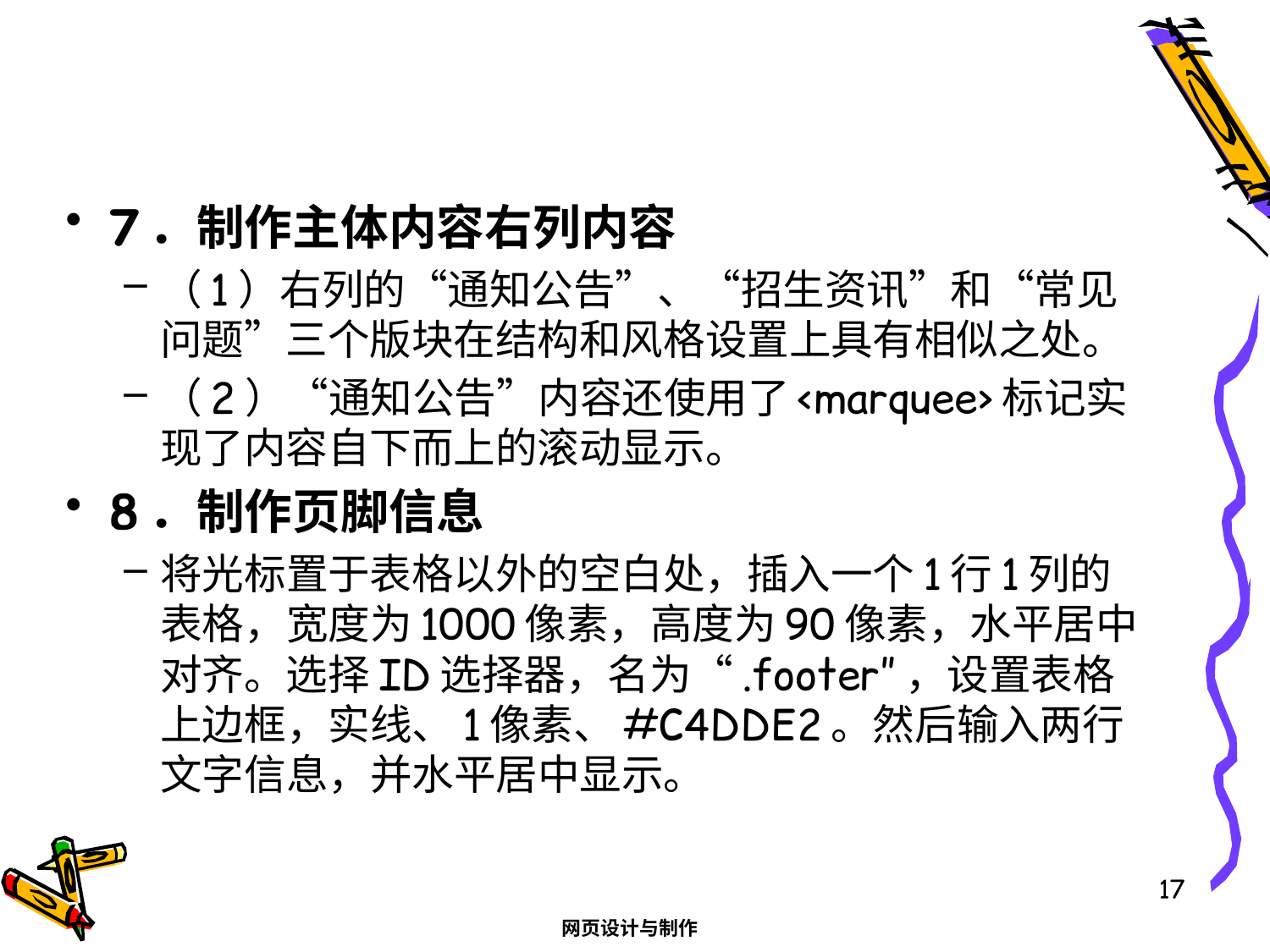

#
7．制作主体内容右列内容
（1）右列的“通知公告”、“招生资讯”和“常见问题”三个版块在结构和风格设置上具有相似之处。
（2）“通知公告”内容还使用了<marquee>标记实现了内容自下而上的滚动显示。
8．制作页脚信息
将光标置于表格以外的空白处，插入一个1行1列的表格，宽度为1000像素，高度为90像素，水平居中对齐。选择ID选择器，名为“.footer”，设置表格上边框，实线、1像素、#C4DDE2。然后输入两行文字信息，并水平居中显示。
17
网页设计与制作